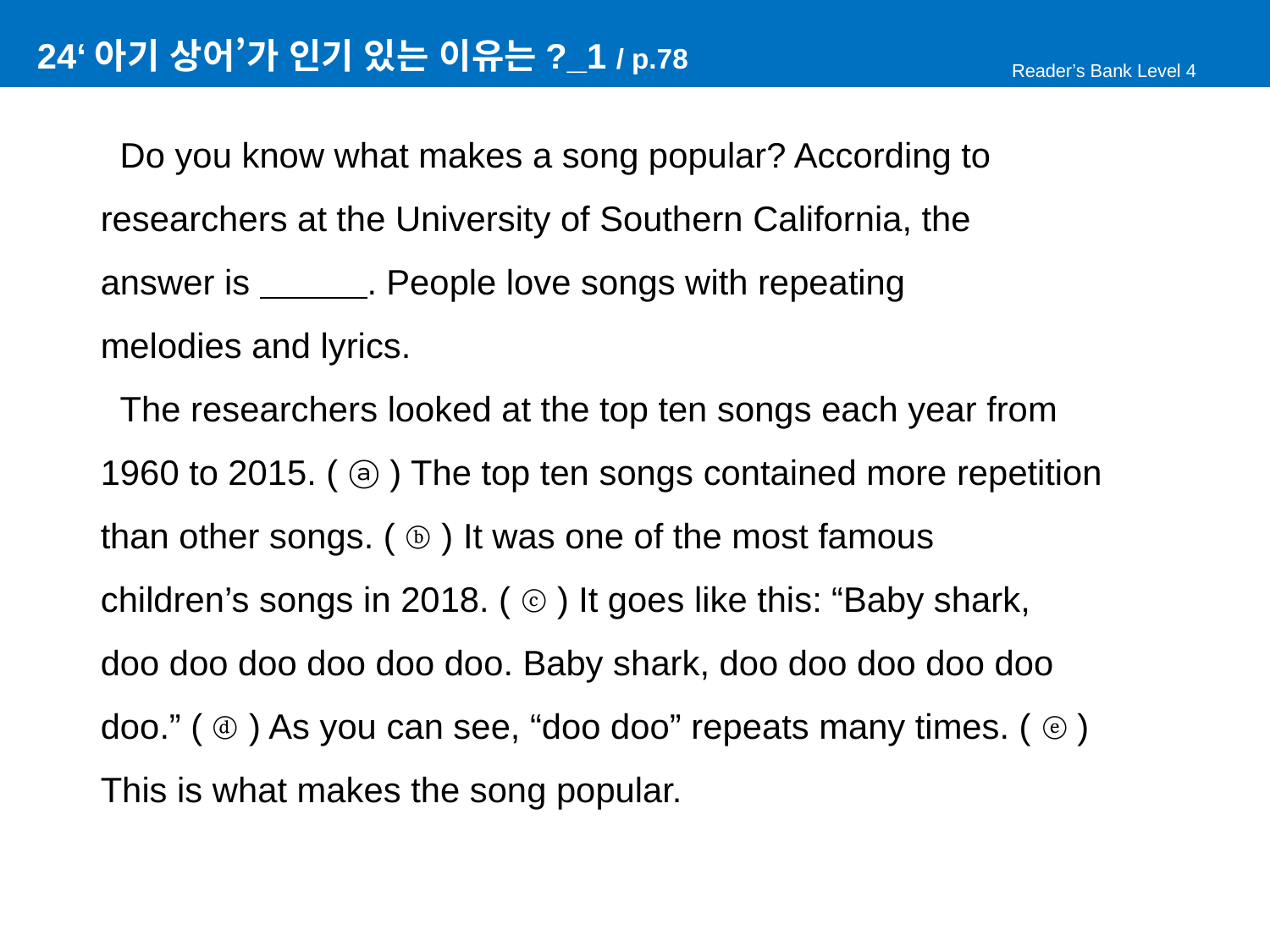

# 24‘아기 상어’가 인기 있는 이유는?_1 / p.78
Reader’s Bank Level 4

  Do you know what makes a song popular? According to
researchers at the University of Southern California, the
answer is            . People love songs with repeating
melodies and lyrics.
  The researchers looked at the top ten songs each year from
1960 to 2015. ( ⓐ ) The top ten songs contained more repetition
than other songs. ( ⓑ ) It was one of the most famous
children’s songs in 2018. ( ⓒ ) It goes like this: “Baby shark,
doo doo doo doo doo doo. Baby shark, doo doo doo doo doo
doo.” ( ⓓ ) As you can see, “doo doo” repeats many times. ( ⓔ )
This is what makes the song popular.